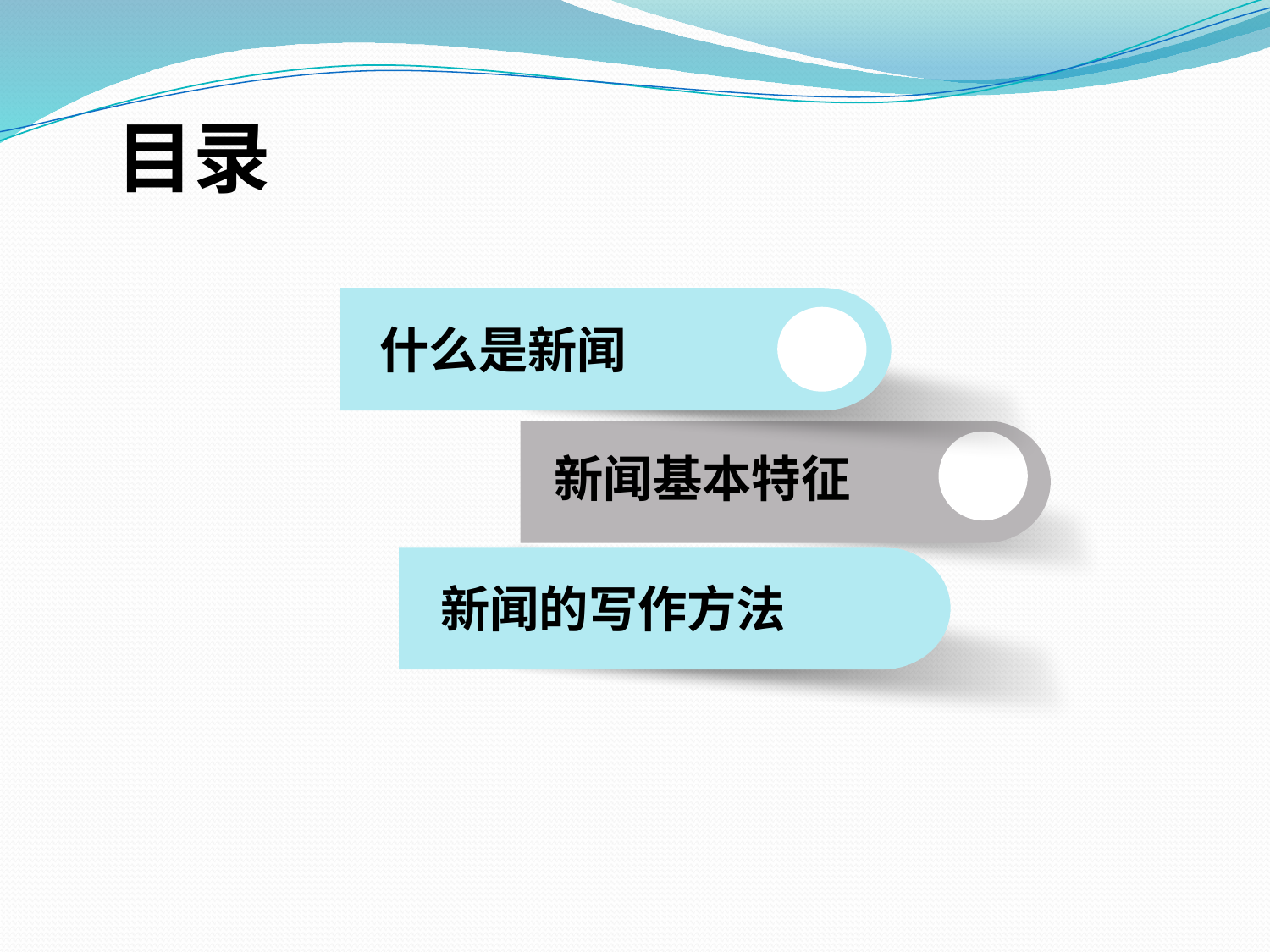

目录
点击添加文本

什么是新闻

点击添加文本

新闻基本特征

新闻的写作方法
点击添加文本
点击添加文本